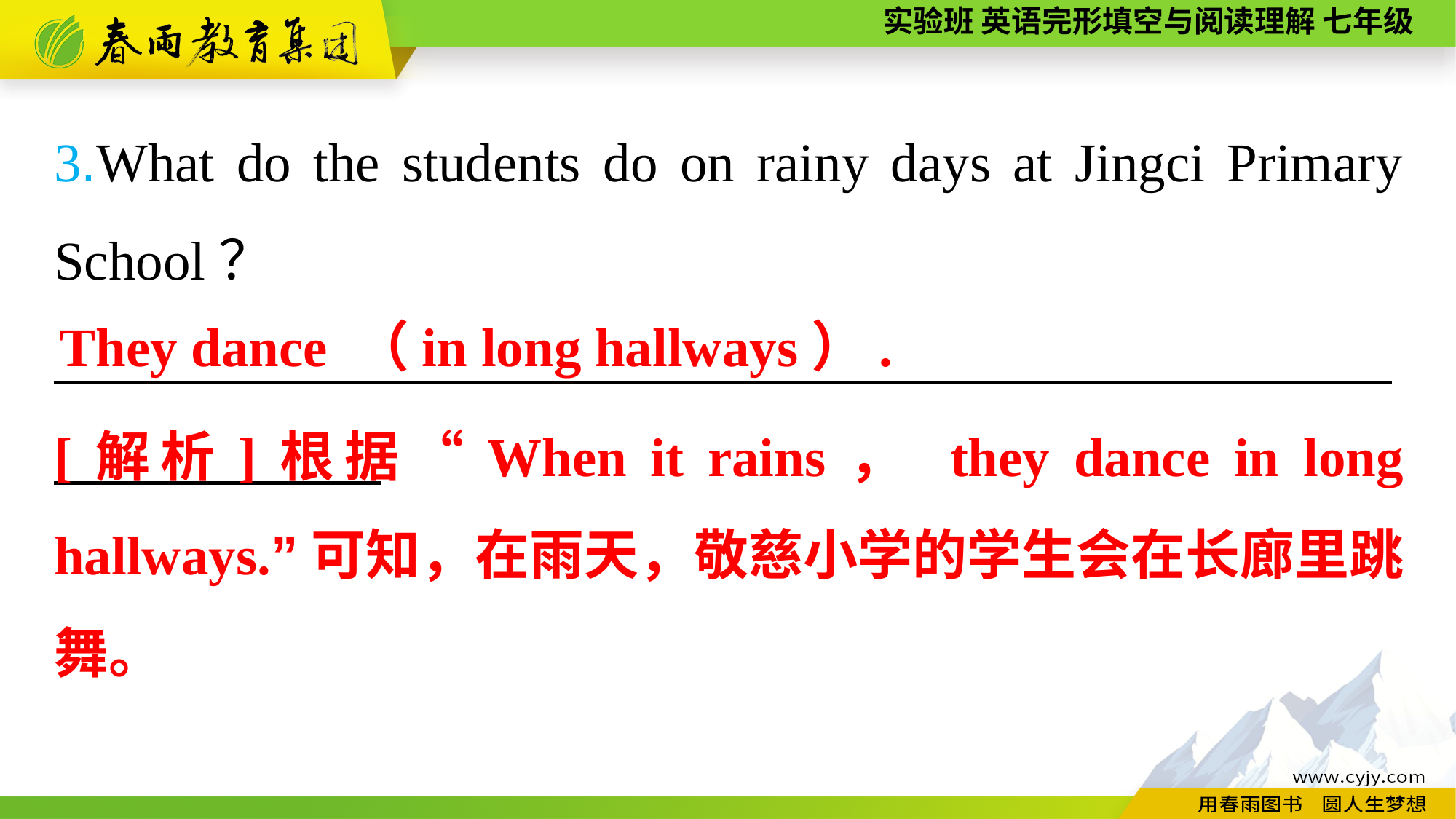

3.What do the students do on rainy days at Jingci Primary School？
_________________________________________________
They dance （in long hallways）.
[解析]根据“When it rains， they dance in long hallways.”可知，在雨天，敬慈小学的学生会在长廊里跳舞。